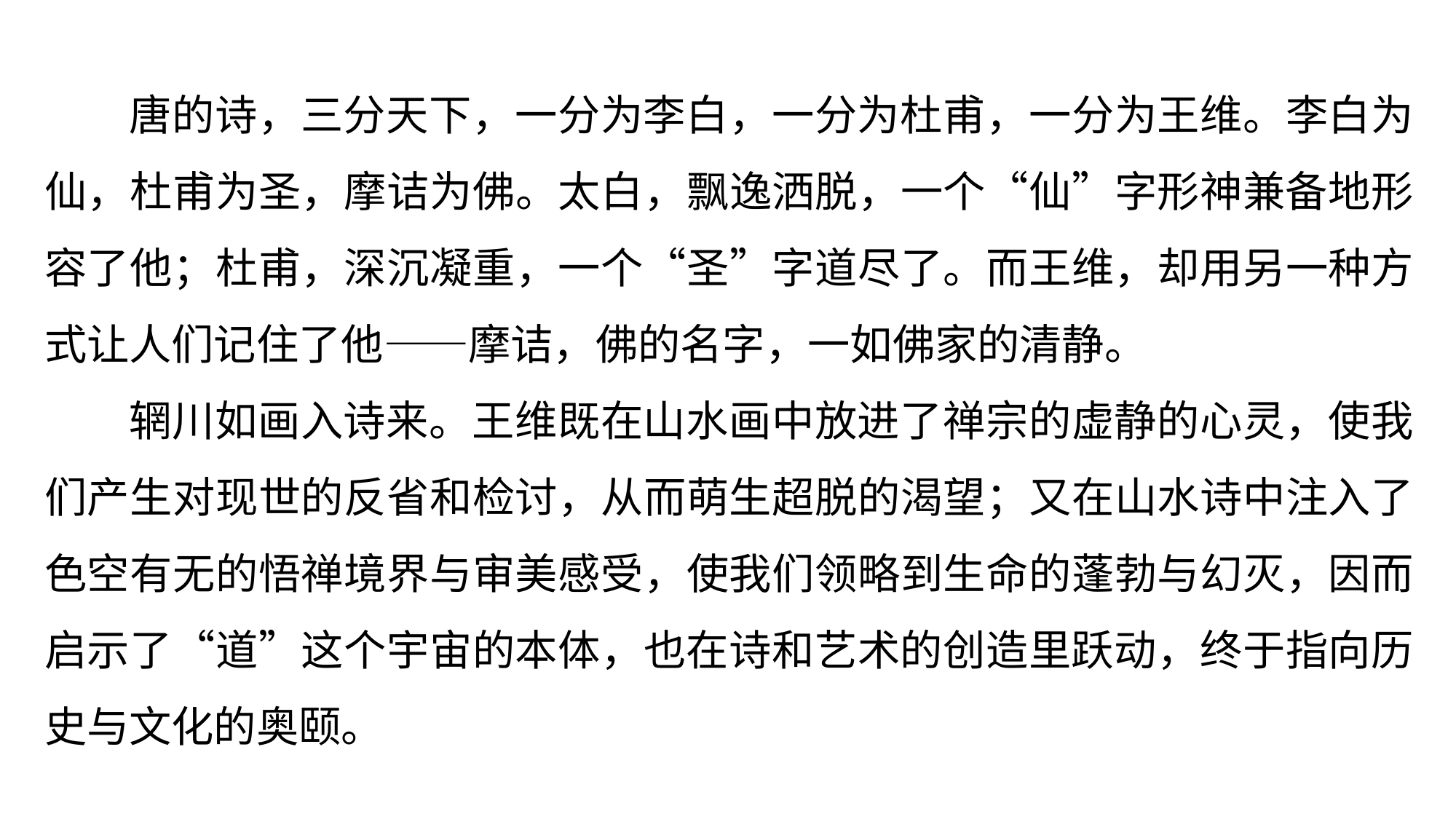

唐的诗，三分天下，一分为李白，一分为杜甫，一分为王维。李白为仙，杜甫为圣，摩诘为佛。太白，飘逸洒脱，一个“仙”字形神兼备地形容了他；杜甫，深沉凝重，一个“圣”字道尽了。而王维，却用另一种方式让人们记住了他——摩诘，佛的名字，一如佛家的清静。
辋川如画入诗来。王维既在山水画中放进了禅宗的虚静的心灵，使我们产生对现世的反省和检讨，从而萌生超脱的渴望；又在山水诗中注入了色空有无的悟禅境界与审美感受，使我们领略到生命的蓬勃与幻灭，因而启示了“道”这个宇宙的本体，也在诗和艺术的创造里跃动，终于指向历史与文化的奥颐。